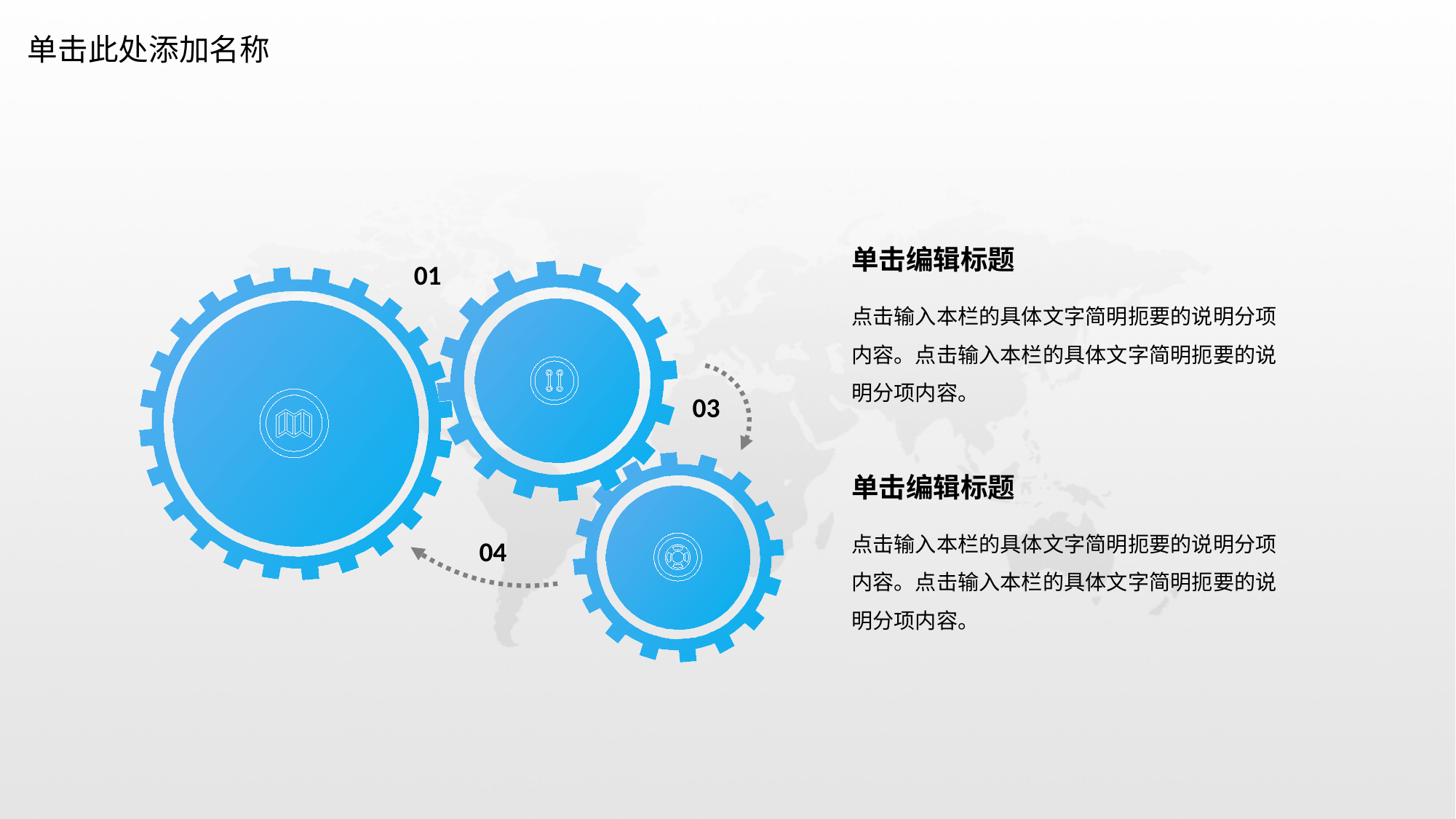

单击此处添加名称
单击编辑标题
01

点击输入本栏的具体文字简明扼要的说明分项内容。点击输入本栏的具体文字简明扼要的说明分项内容。

03

单击编辑标题
点击输入本栏的具体文字简明扼要的说明分项内容。点击输入本栏的具体文字简明扼要的说明分项内容。
04